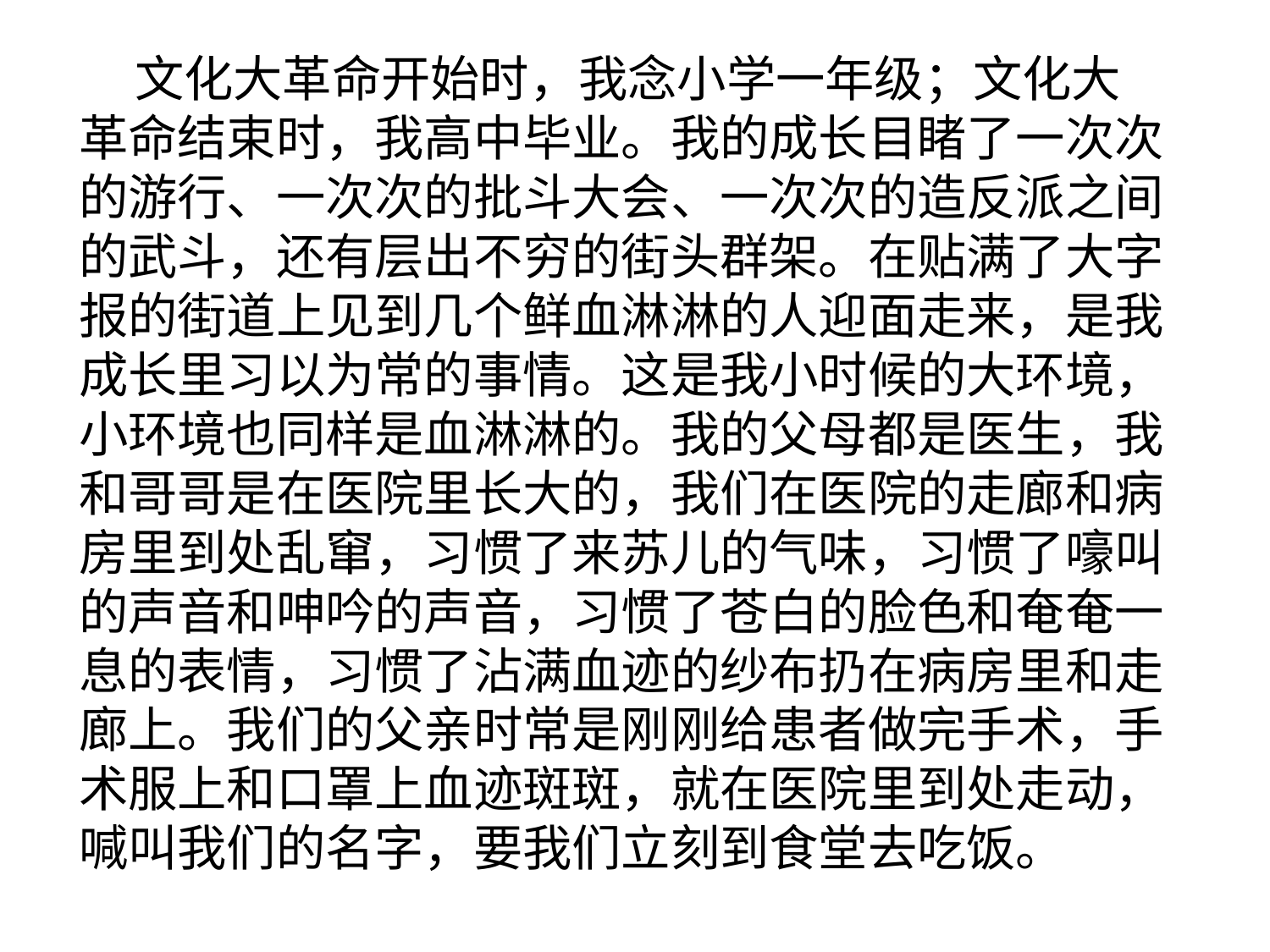

文化大革命开始时，我念小学一年级；文化大革命结束时，我高中毕业。我的成长目睹了一次次的游行、一次次的批斗大会、一次次的造反派之间的武斗，还有层出不穷的街头群架。在贴满了大字报的街道上见到几个鲜血淋淋的人迎面走来，是我成长里习以为常的事情。这是我小时候的大环境，小环境也同样是血淋淋的。我的父母都是医生，我和哥哥是在医院里长大的，我们在医院的走廊和病房里到处乱窜，习惯了来苏儿的气味，习惯了嚎叫的声音和呻吟的声音，习惯了苍白的脸色和奄奄一息的表情，习惯了沾满血迹的纱布扔在病房里和走廊上。我们的父亲时常是刚刚给患者做完手术，手术服上和口罩上血迹斑斑，就在医院里到处走动，喊叫我们的名字，要我们立刻到食堂去吃饭。